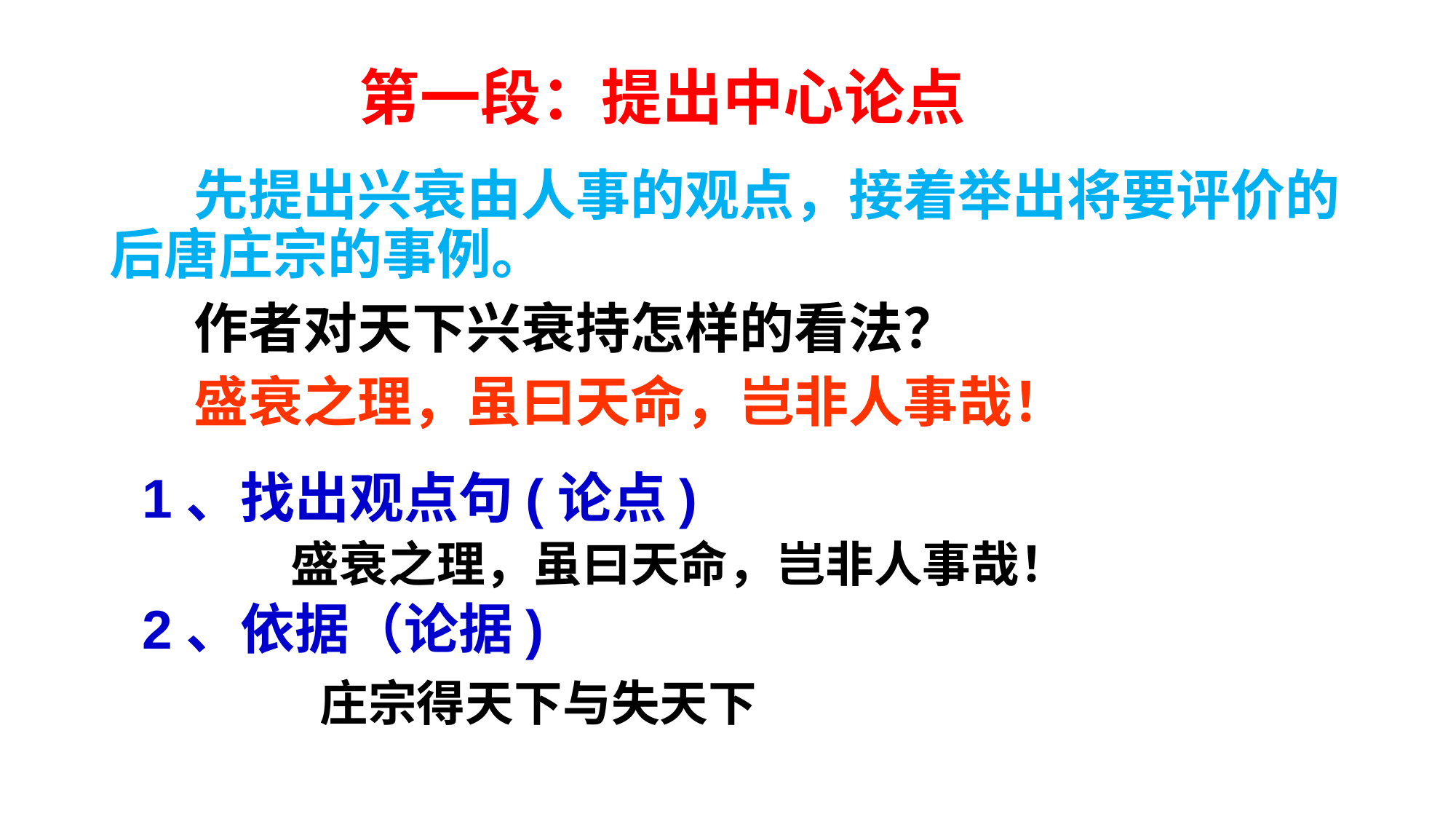

# 第一段：提出中心论点
        先提出兴衰由人事的观点，接着举出将要评价的后唐庄宗的事例。
        作者对天下兴衰持怎样的看法？
        盛衰之理，虽曰天命，岂非人事哉！

1、找出观点句(论点)

2、依据（论据)
盛衰之理，虽曰天命，岂非人事哉！
庄宗得天下与失天下